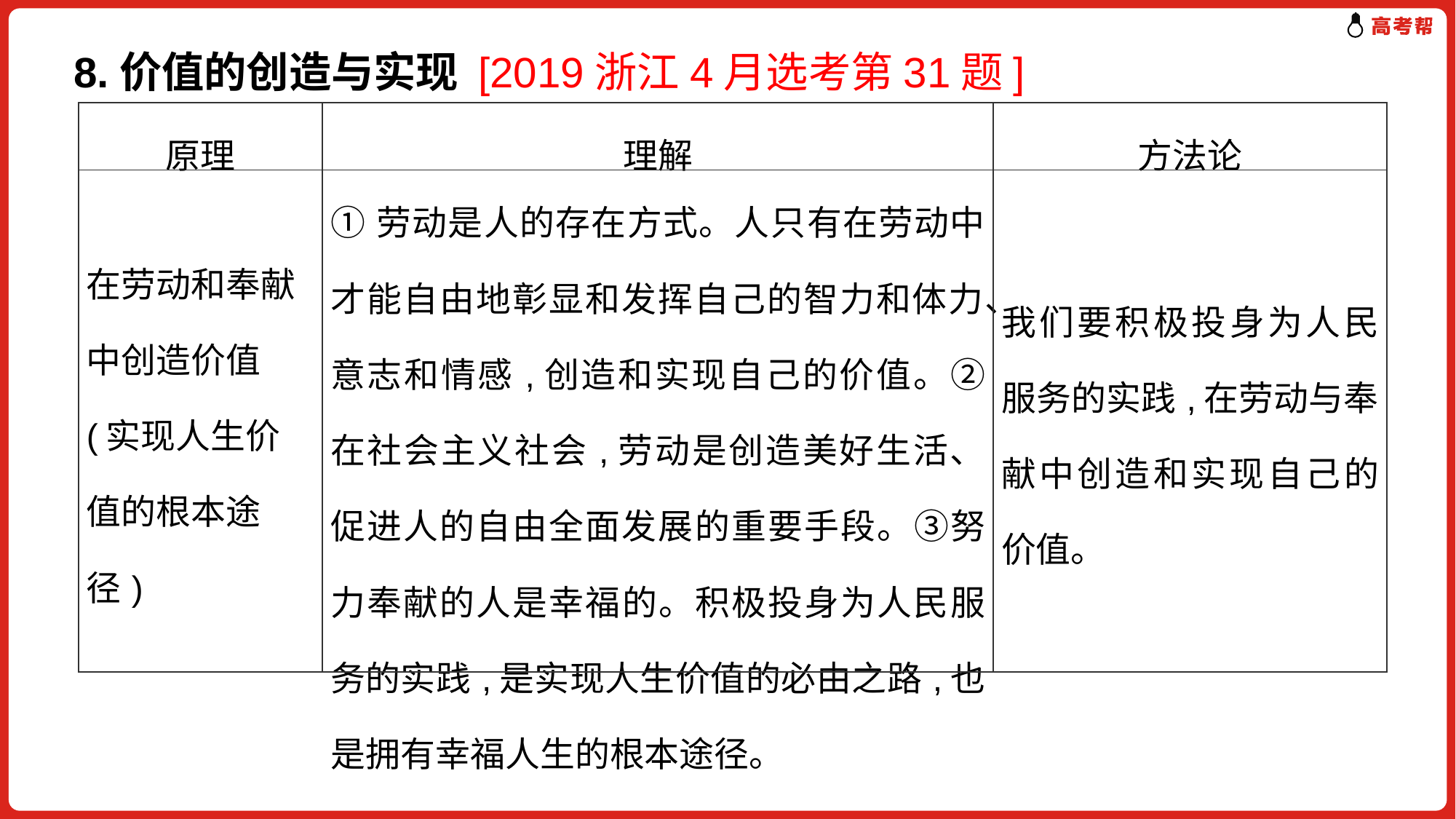

8.价值的创造与实现 [2019浙江4月选考第31题]
| 原理 | 理解 | 方法论 |
| --- | --- | --- |
| 在劳动和奉献中创造价值(实现人生价值的根本途径) | ①劳动是人的存在方式。人只有在劳动中才能自由地彰显和发挥自己的智力和体力、意志和情感,创造和实现自己的价值。②在社会主义社会,劳动是创造美好生活、促进人的自由全面发展的重要手段。③努力奉献的人是幸福的。积极投身为人民服务的实践,是实现人生价值的必由之路,也是拥有幸福人生的根本途径。 | 我们要积极投身为人民服务的实践,在劳动与奉献中创造和实现自己的价值。 |